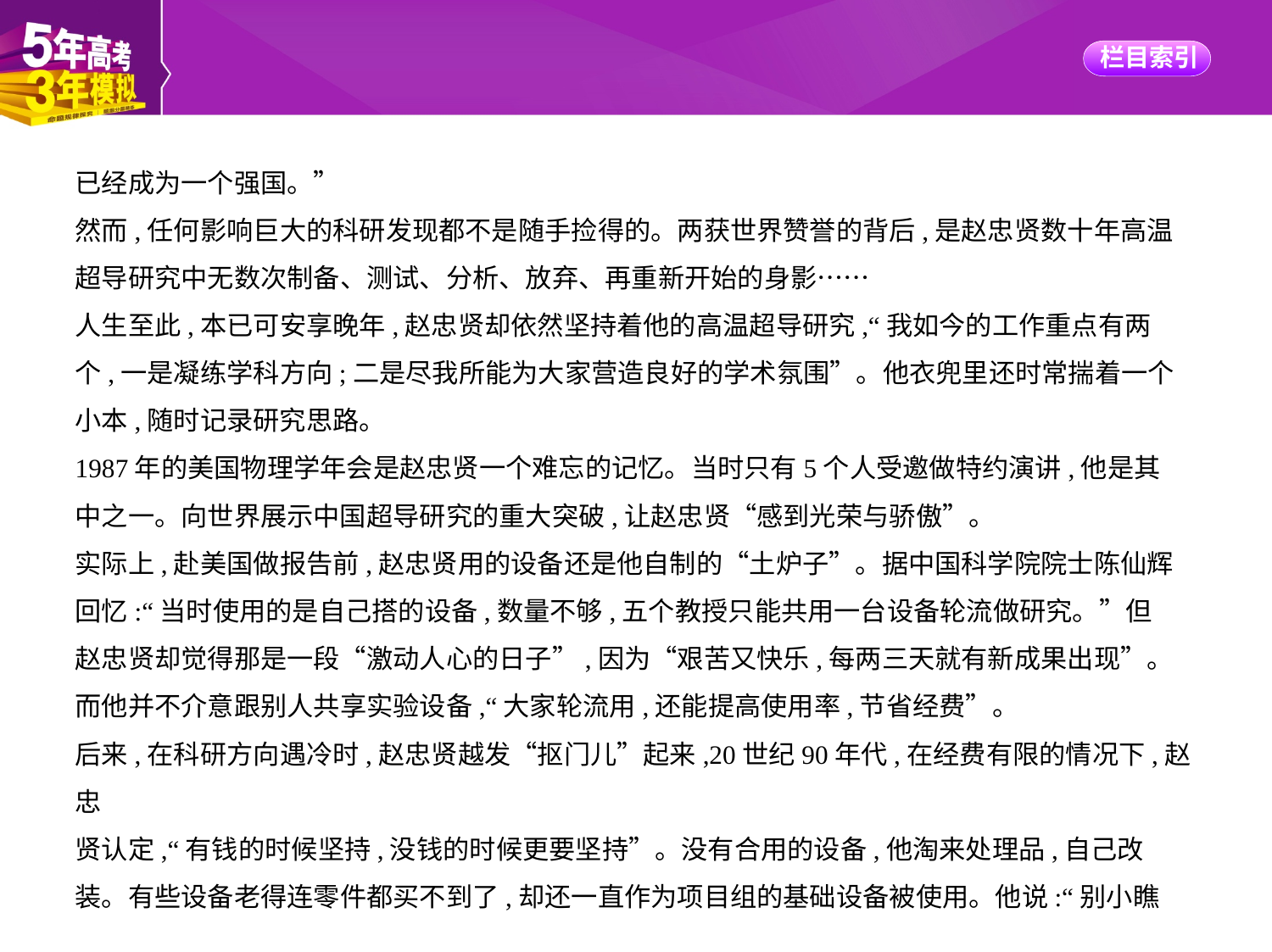

已经成为一个强国。”
然而,任何影响巨大的科研发现都不是随手捡得的。两获世界赞誉的背后,是赵忠贤数十年高温
超导研究中无数次制备、测试、分析、放弃、再重新开始的身影……
人生至此,本已可安享晚年,赵忠贤却依然坚持着他的高温超导研究,“我如今的工作重点有两
个,一是凝练学科方向;二是尽我所能为大家营造良好的学术氛围”。他衣兜里还时常揣着一个
小本,随时记录研究思路。
1987年的美国物理学年会是赵忠贤一个难忘的记忆。当时只有5个人受邀做特约演讲,他是其
中之一。向世界展示中国超导研究的重大突破,让赵忠贤“感到光荣与骄傲”。
实际上,赴美国做报告前,赵忠贤用的设备还是他自制的“土炉子”。据中国科学院院士陈仙辉
回忆:“当时使用的是自己搭的设备,数量不够,五个教授只能共用一台设备轮流做研究。”但
赵忠贤却觉得那是一段“激动人心的日子”,因为“艰苦又快乐,每两三天就有新成果出现”。
而他并不介意跟别人共享实验设备,“大家轮流用,还能提高使用率,节省经费”。
后来,在科研方向遇冷时,赵忠贤越发“抠门儿”起来,20世纪90年代,在经费有限的情况下,赵忠
贤认定,“有钱的时候坚持,没钱的时候更要坚持”。没有合用的设备,他淘来处理品,自己改
装。有些设备老得连零件都买不到了,却还一直作为项目组的基础设备被使用。他说:“别小瞧